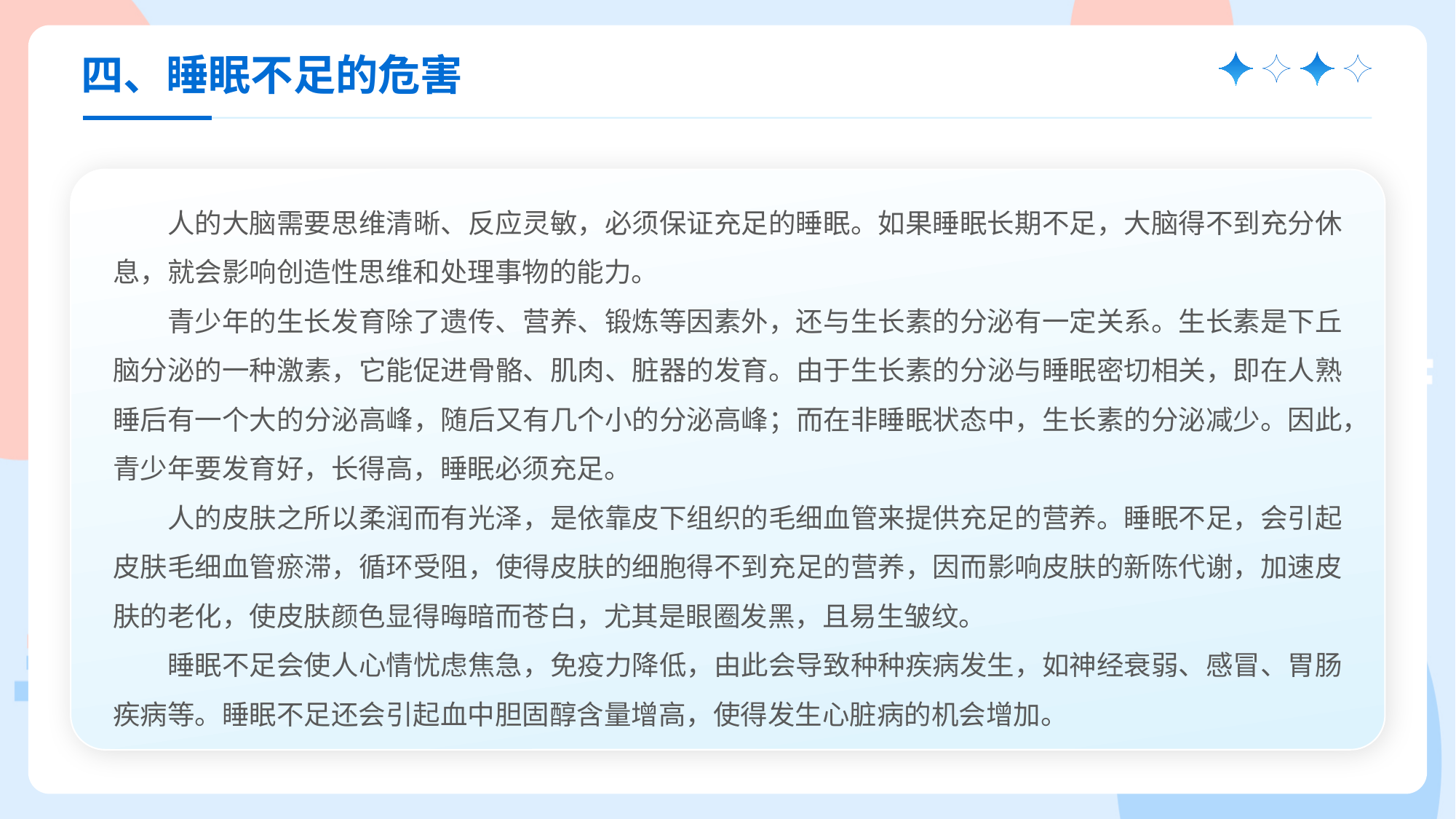

四、睡眠不足的危害

人的大脑需要思维清晰、反应灵敏，必须保证充足的睡眠。如果睡眠长期不足，大脑得不到充分休息，就会影响创造性思维和处理事物的能力。
青少年的生长发育除了遗传、营养、锻炼等因素外，还与生长素的分泌有一定关系。生长素是下丘脑分泌的一种激素，它能促进骨骼、肌肉、脏器的发育。由于生长素的分泌与睡眠密切相关，即在人熟睡后有一个大的分泌高峰，随后又有几个小的分泌高峰；而在非睡眠状态中，生长素的分泌减少。因此，青少年要发育好，长得高，睡眠必须充足。
人的皮肤之所以柔润而有光泽，是依靠皮下组织的毛细血管来提供充足的营养。睡眠不足，会引起皮肤毛细血管瘀滞，循环受阻，使得皮肤的细胞得不到充足的营养，因而影响皮肤的新陈代谢，加速皮肤的老化，使皮肤颜色显得晦暗而苍白，尤其是眼圈发黑，且易生皱纹。
睡眠不足会使人心情忧虑焦急，免疫力降低，由此会导致种种疾病发生，如神经衰弱、感冒、胃肠疾病等。睡眠不足还会引起血中胆固醇含量增高，使得发生心脏病的机会增加。